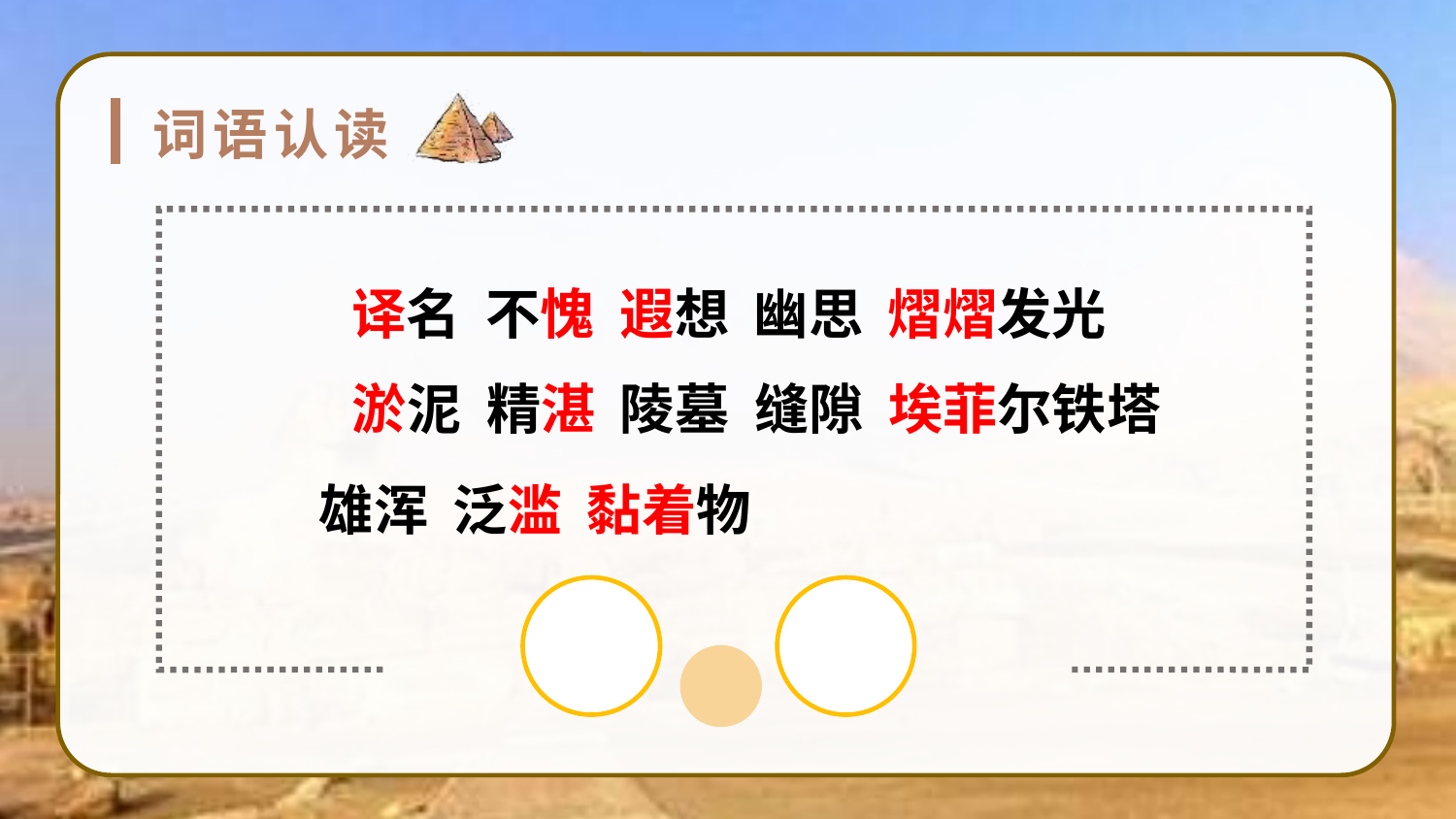

词语认读

译名  不愧  遐想  幽思  熠熠发光
淤泥  精湛  陵墓  缝隙  埃菲尔铁塔
雄浑  泛滥  黏着物